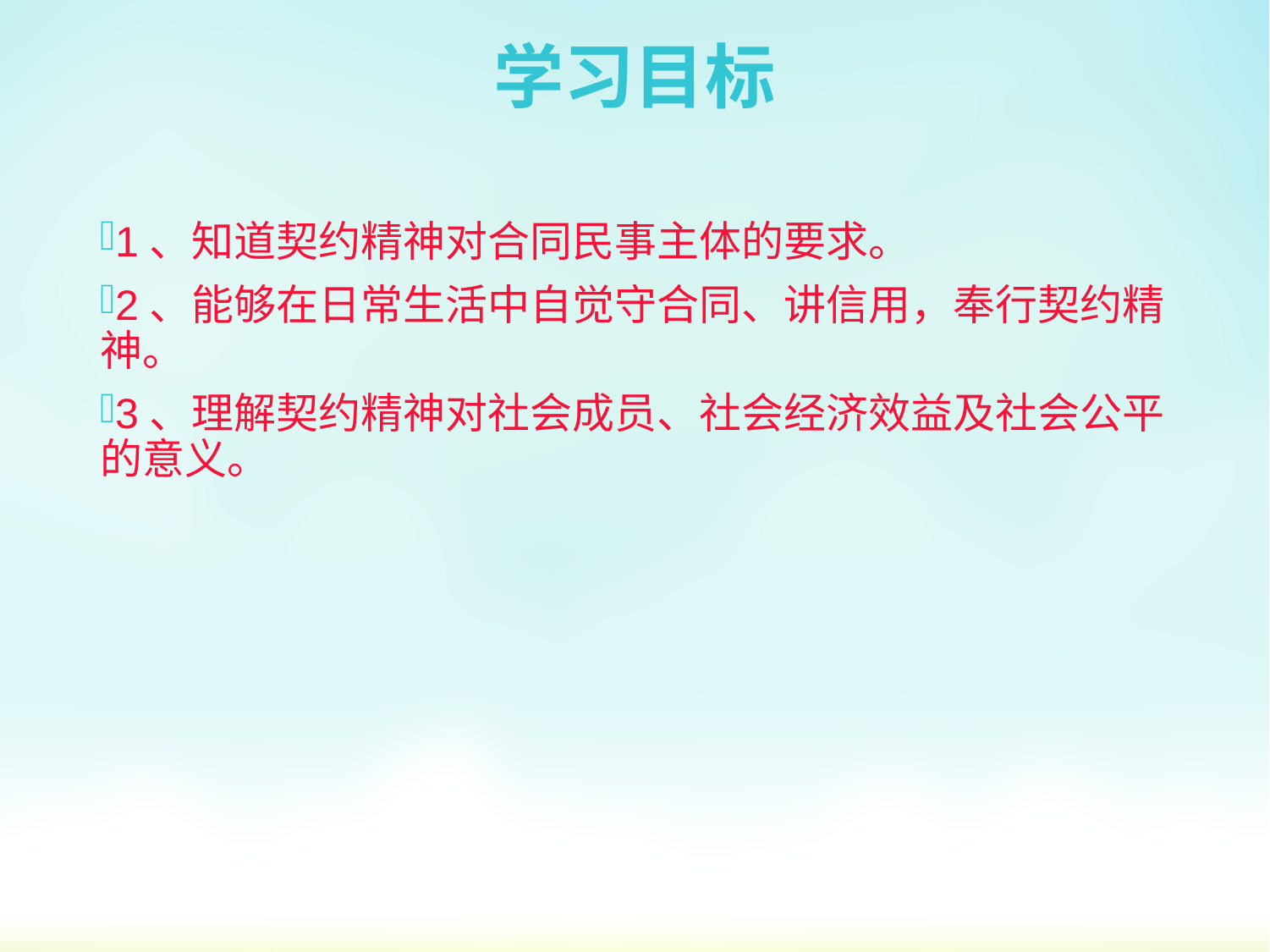

# 学习目标
1、知道契约精神对合同民事主体的要求。
2、能够在日常生活中自觉守合同、讲信用，奉行契约精神。
3、理解契约精神对社会成员、社会经济效益及社会公平的意义。